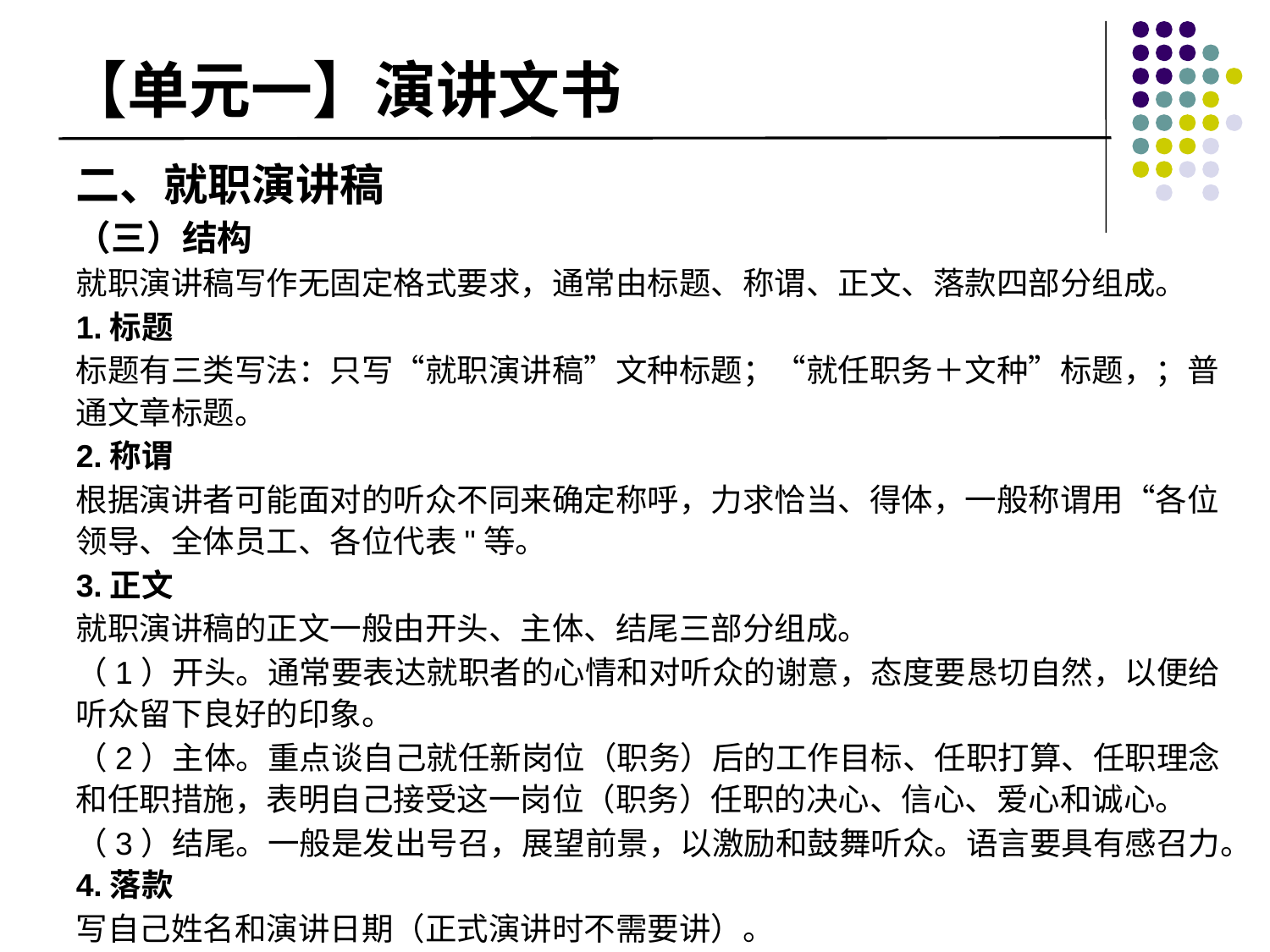

# 【单元一】演讲文书
二、就职演讲稿
（三）结构
就职演讲稿写作无固定格式要求，通常由标题、称谓、正文、落款四部分组成。
1.标题
标题有三类写法：只写“就职演讲稿”文种标题；“就任职务＋文种”标题，；普通文章标题。
2.称谓
根据演讲者可能面对的听众不同来确定称呼，力求恰当、得体，一般称谓用“各位领导、全体员工、各位代表"等。
3.正文
就职演讲稿的正文一般由开头、主体、结尾三部分组成。
（1）开头。通常要表达就职者的心情和对听众的谢意，态度要恳切自然，以便给听众留下良好的印象。
（2）主体。重点谈自己就任新岗位（职务）后的工作目标、任职打算、任职理念和任职措施，表明自己接受这一岗位（职务）任职的决心、信心、爱心和诚心。
（3）结尾。一般是发出号召，展望前景，以激励和鼓舞听众。语言要具有感召力。4.落款
写自己姓名和演讲日期（正式演讲时不需要讲）。